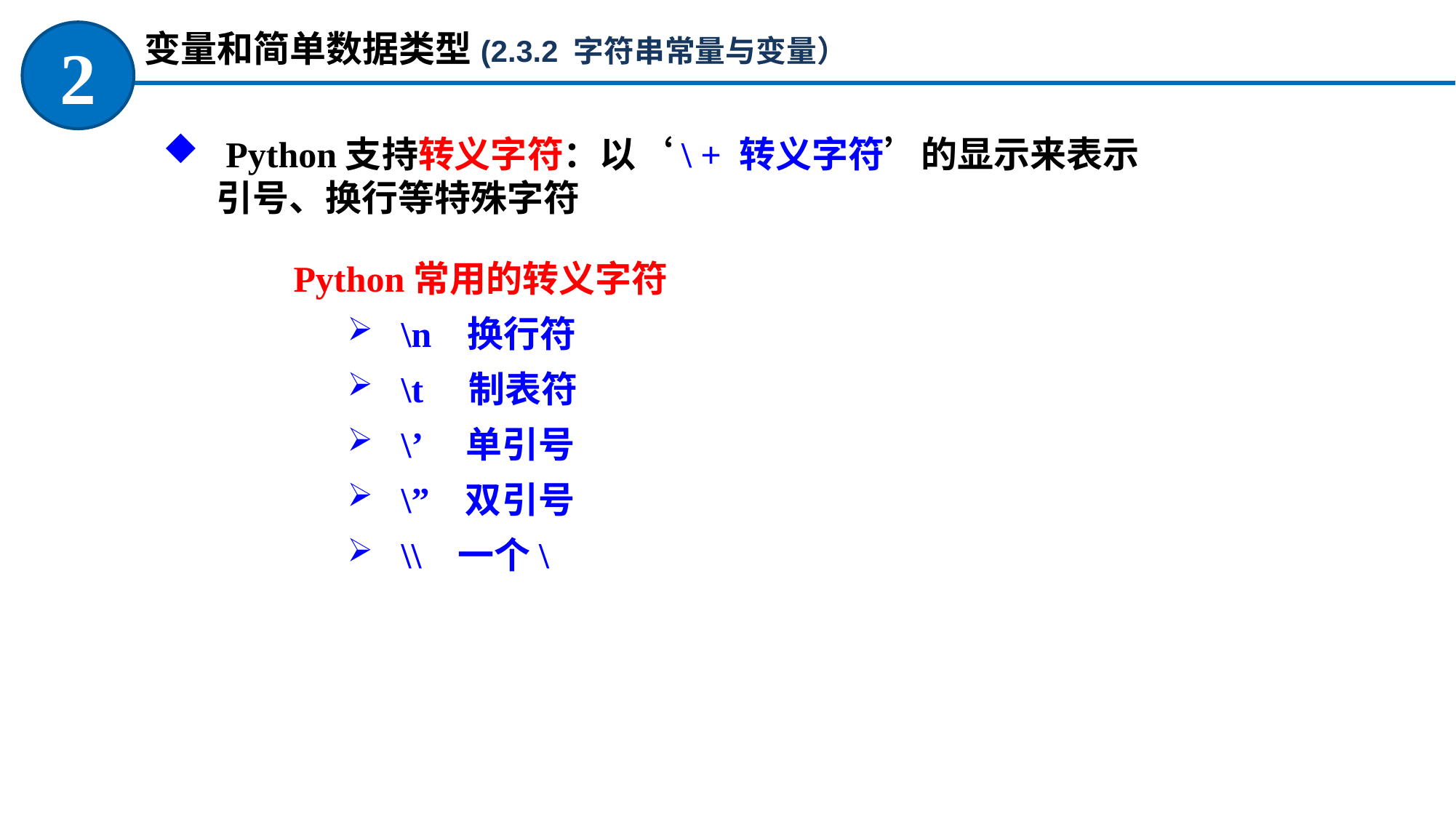

变量和简单数据类型(2.3.2 字符串常量与变量）
2
 Python支持转义字符：以‘\ + 转义字符’的显示来表示引号、换行等特殊字符
Python常用的转义字符
\n   换行符
\t    制表符
\’    单引号
\”   双引号
\\   一个\